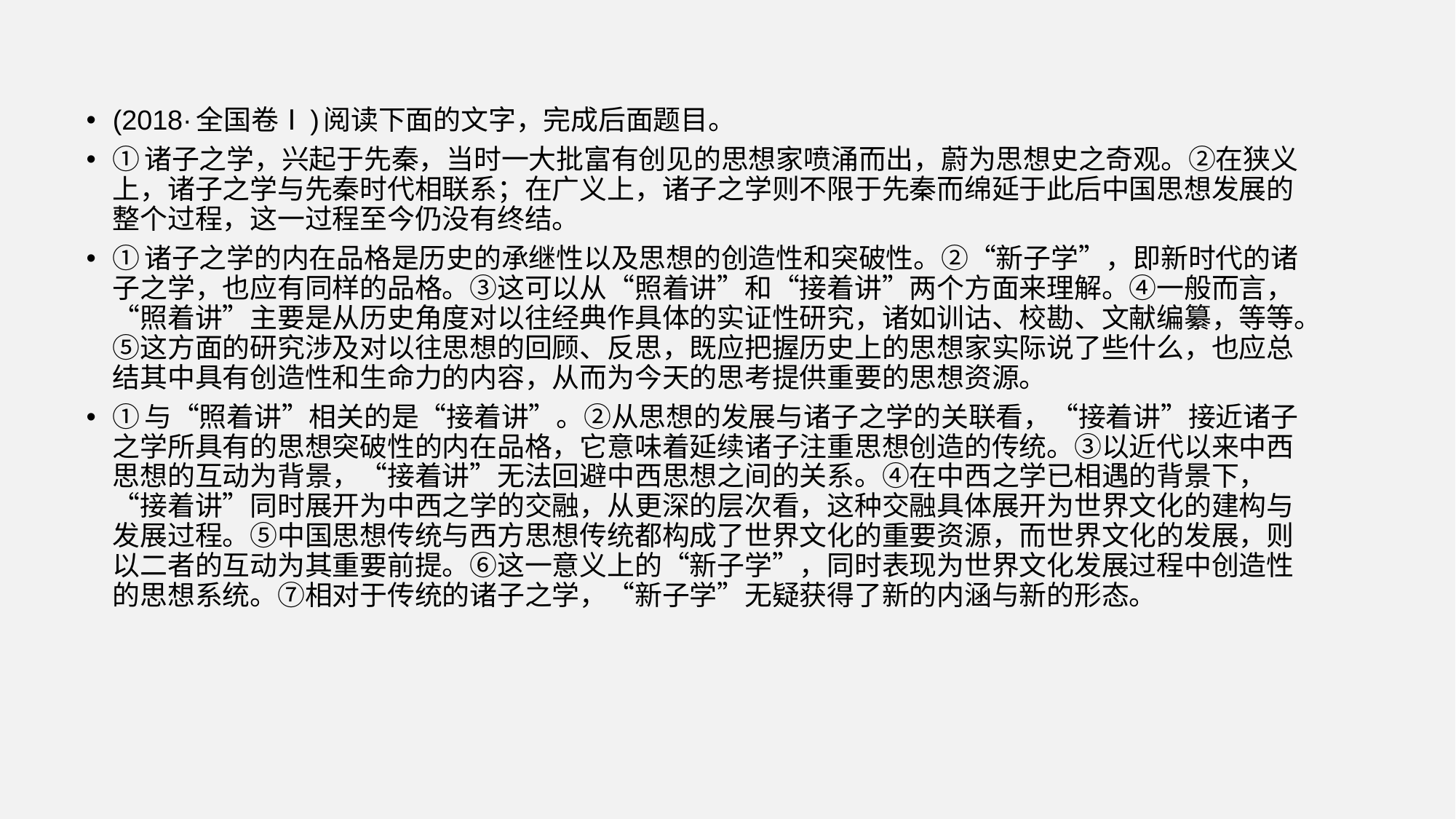

(2018·全国卷Ⅰ)阅读下面的文字，完成后面题目。
①诸子之学，兴起于先秦，当时一大批富有创见的思想家喷涌而出，蔚为思想史之奇观。②在狭义上，诸子之学与先秦时代相联系；在广义上，诸子之学则不限于先秦而绵延于此后中国思想发展的整个过程，这一过程至今仍没有终结。
①诸子之学的内在品格是历史的承继性以及思想的创造性和突破性。②“新子学”，即新时代的诸子之学，也应有同样的品格。③这可以从“照着讲”和“接着讲”两个方面来理解。④一般而言，“照着讲”主要是从历史角度对以往经典作具体的实证性研究，诸如训诂、校勘、文献编纂，等等。⑤这方面的研究涉及对以往思想的回顾、反思，既应把握历史上的思想家实际说了些什么，也应总结其中具有创造性和生命力的内容，从而为今天的思考提供重要的思想资源。
①与“照着讲”相关的是“接着讲”。②从思想的发展与诸子之学的关联看，“接着讲”接近诸子之学所具有的思想突破性的内在品格，它意味着延续诸子注重思想创造的传统。③以近代以来中西思想的互动为背景，“接着讲”无法回避中西思想之间的关系。④在中西之学已相遇的背景下，“接着讲”同时展开为中西之学的交融，从更深的层次看，这种交融具体展开为世界文化的建构与发展过程。⑤中国思想传统与西方思想传统都构成了世界文化的重要资源，而世界文化的发展，则以二者的互动为其重要前提。⑥这一意义上的“新子学”，同时表现为世界文化发展过程中创造性的思想系统。⑦相对于传统的诸子之学，“新子学”无疑获得了新的内涵与新的形态。